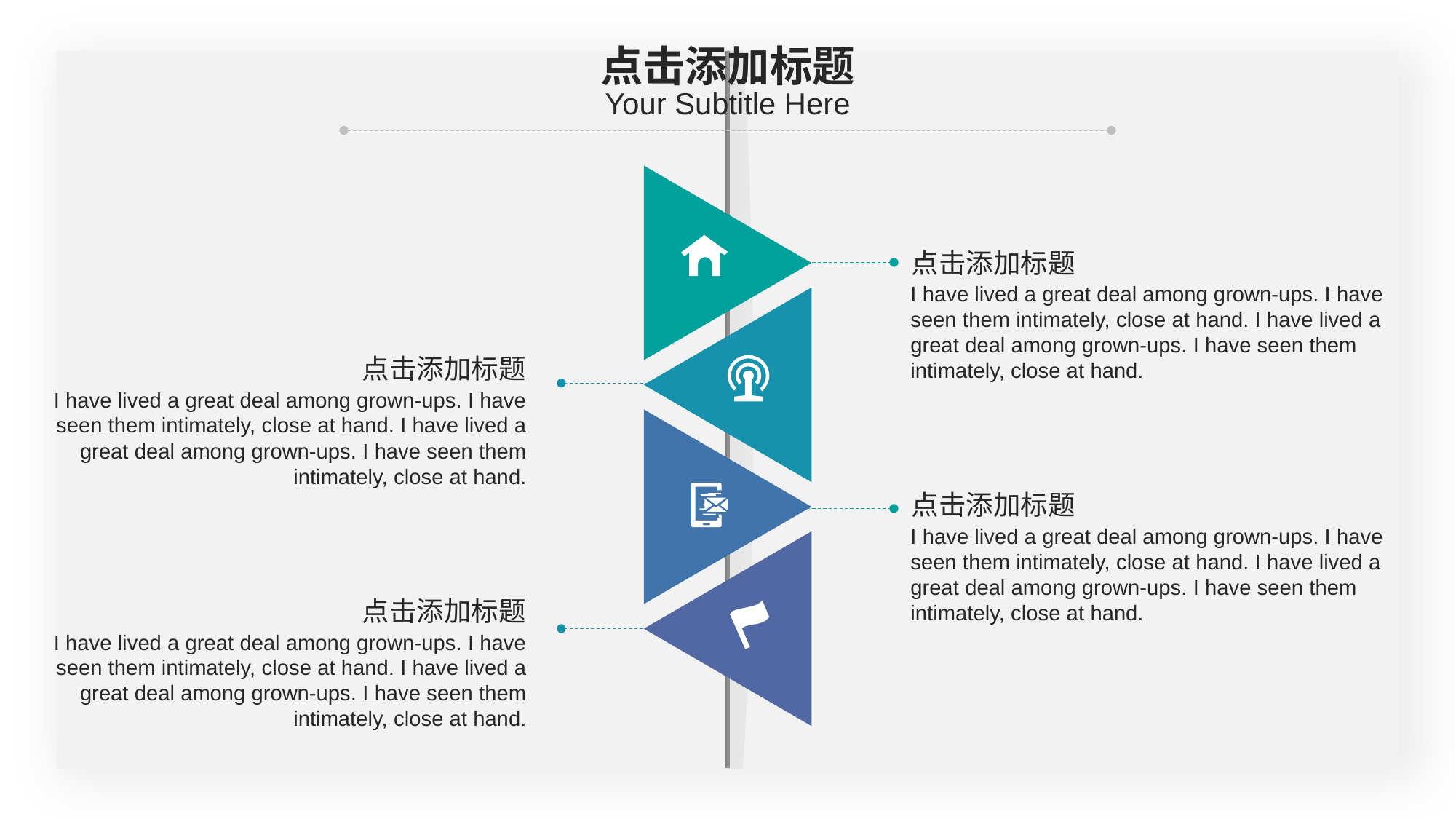

0,161,156
点击添加标题
Your Subtitle Here

点击添加标题
I have lived a great deal among grown-ups. I have seen them intimately, close at hand. I have lived a great deal among grown-ups. I have seen them intimately, close at hand.

点击添加标题

I have lived a great deal among grown-ups. I have seen them intimately, close at hand. I have lived a great deal among grown-ups. I have seen them intimately, close at hand.

点击添加标题

I have lived a great deal among grown-ups. I have seen them intimately, close at hand. I have lived a great deal among grown-ups. I have seen them intimately, close at hand.

点击添加标题

I have lived a great deal among grown-ups. I have seen them intimately, close at hand. I have lived a great deal among grown-ups. I have seen them intimately, close at hand.